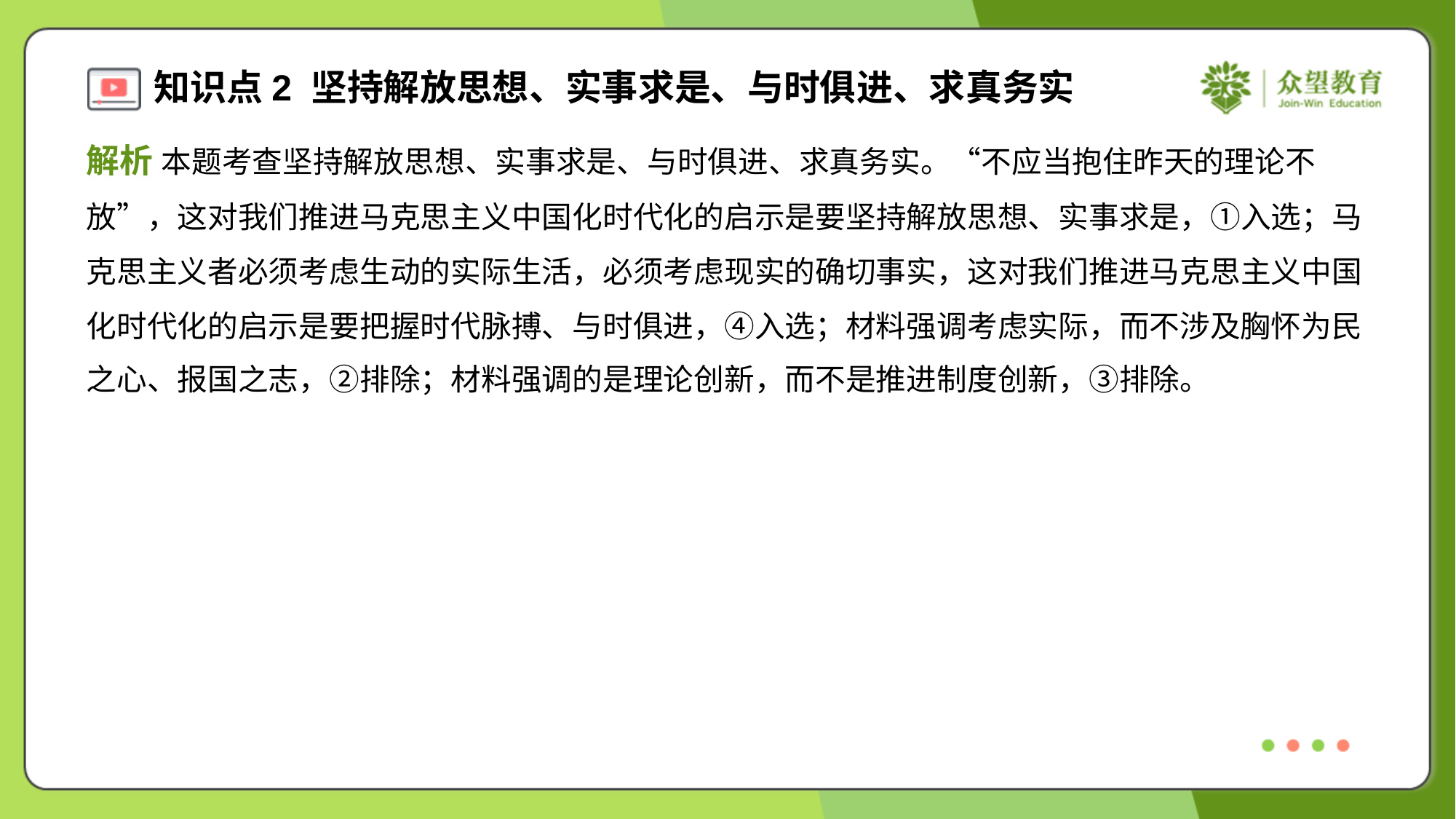

解析 本题考查坚持解放思想、实事求是、与时俱进、求真务实。“不应当抱住昨天的理论不
放”，这对我们推进马克思主义中国化时代化的启示是要坚持解放思想、实事求是，①入选；马
克思主义者必须考虑生动的实际生活，必须考虑现实的确切事实，这对我们推进马克思主义中国
化时代化的启示是要把握时代脉搏、与时俱进，④入选；材料强调考虑实际，而不涉及胸怀为民
之心、报国之志，②排除；材料强调的是理论创新，而不是推进制度创新，③排除。